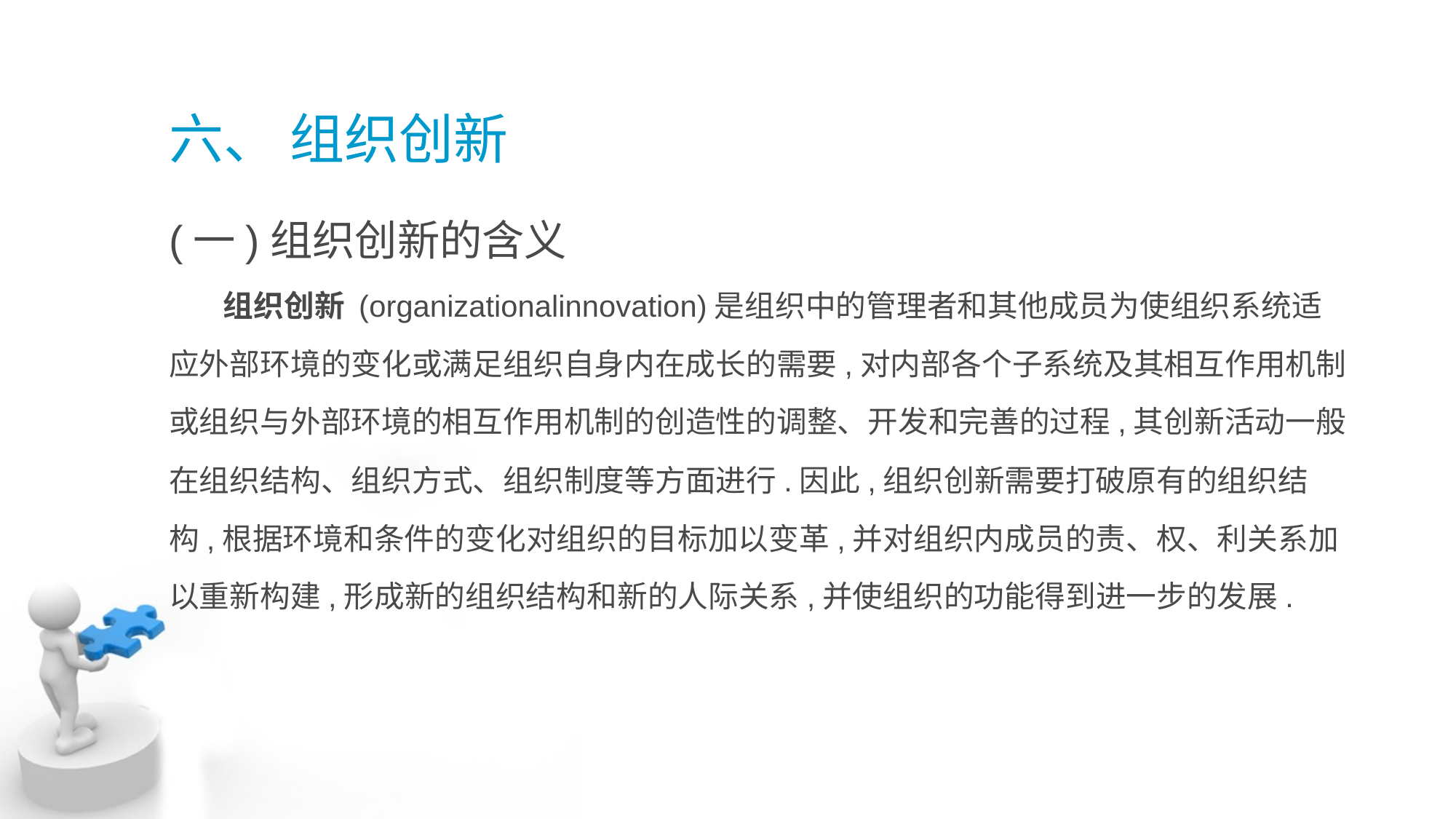

# 六、 组织创新
(一)组织创新的含义
       组织创新 (organizationalinnovation)是组织中的管理者和其他成员为使组织系统适
应外部环境的变化或满足组织自身内在成长的需要,对内部各个子系统及其相互作用机制
或组织与外部环境的相互作用机制的创造性的调整、开发和完善的过程,其创新活动一般
在组织结构、组织方式、组织制度等方面进行.因此,组织创新需要打破原有的组织结
构,根据环境和条件的变化对组织的目标加以变革,并对组织内成员的责、权、利关系加
以重新构建,形成新的组织结构和新的人际关系,并使组织的功能得到进一步的发展.